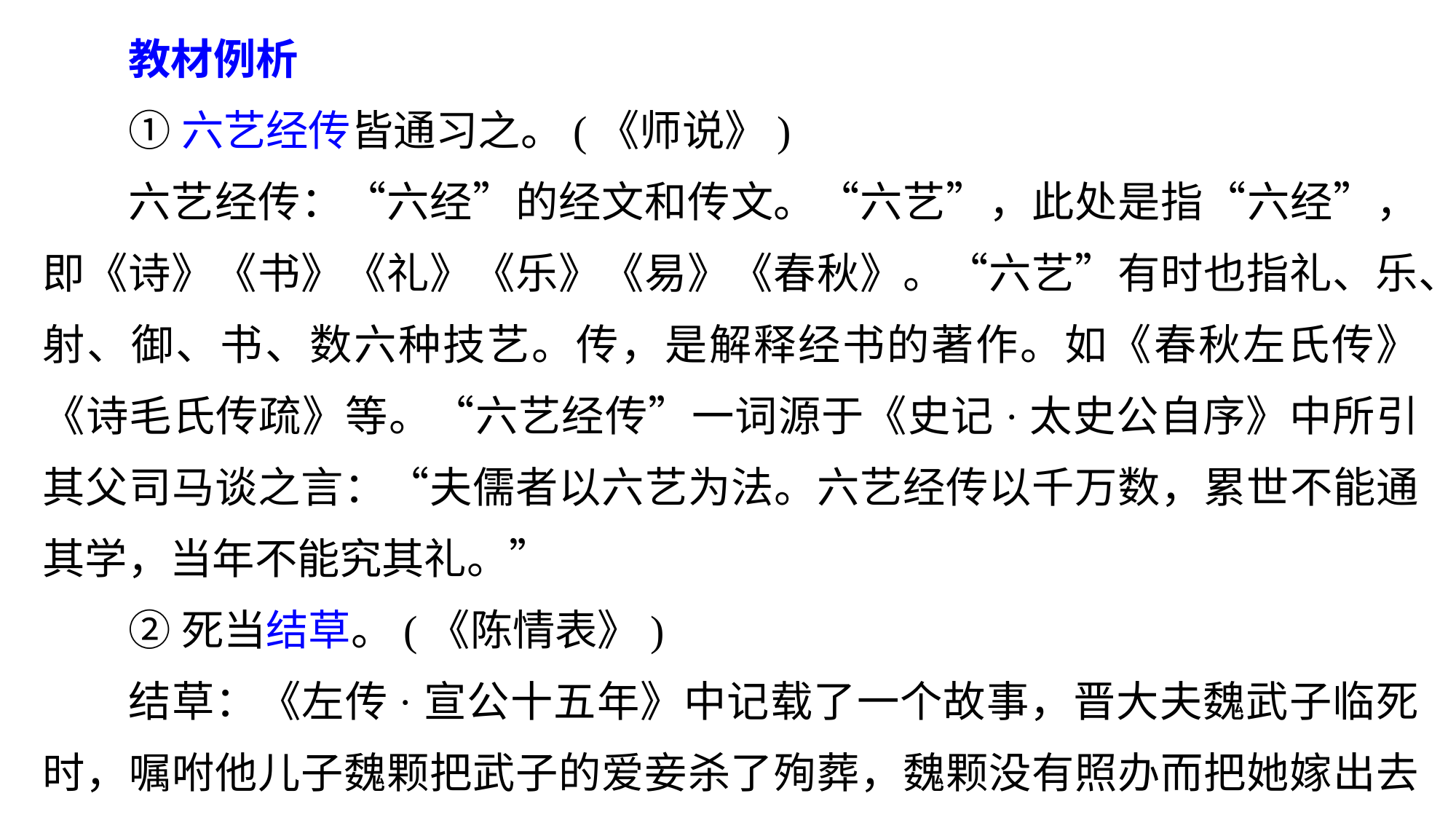

教材例析
①六艺经传皆通习之。(《师说》)
六艺经传：“六经”的经文和传文。“六艺”，此处是指“六经”，即《诗》《书》《礼》《乐》《易》《春秋》。“六艺”有时也指礼、乐、射、御、书、数六种技艺。传，是解释经书的著作。如《春秋左氏传》《诗毛氏传疏》等。“六艺经传”一词源于《史记·太史公自序》中所引其父司马谈之言：“夫儒者以六艺为法。六艺经传以千万数，累世不能通其学，当年不能究其礼。”
②死当结草。(《陈情表》)
结草：《左传·宣公十五年》中记载了一个故事，晋大夫魏武子临死时，嘱咐他儿子魏颗把武子的爱妾杀了殉葬，魏颗没有照办而把她嫁出去了。